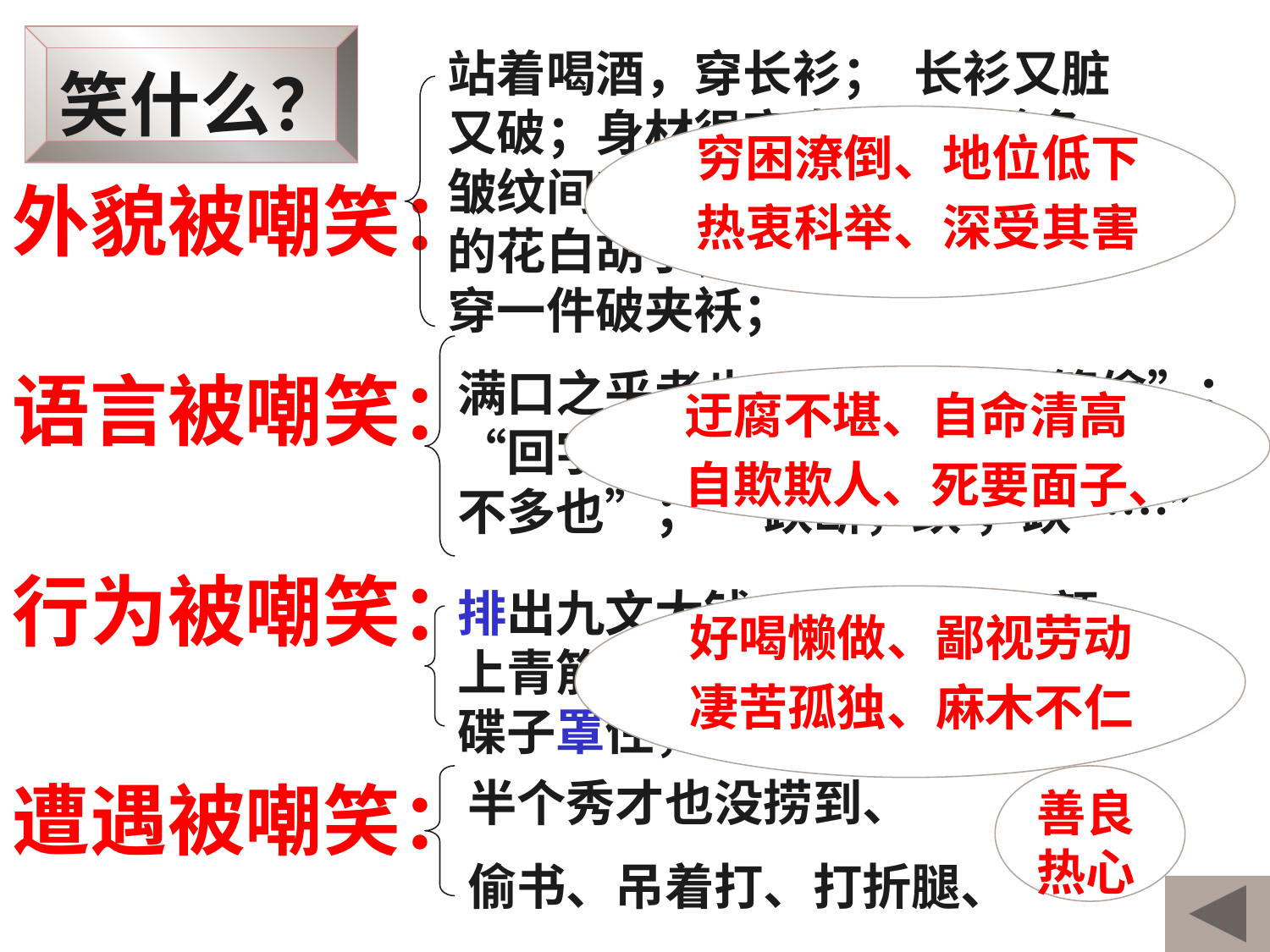

笑什么？
站着喝酒，穿长衫；  长衫又脏又破；身材很高大；青白脸色，皱纹间时常夹些伤痕；乱蓬蓬的花白胡子； 脸上黑而且瘦；穿一件破夹袄；

穷困潦倒、地位低下
热衷科举、深受其害
外貌被嘲笑：

语言被嘲笑：
满口之乎者也；“窃书不能算偷”；“回字有四样写法”；“多乎哉？不多也”； “跌断，跌 ，跌……”

迂腐不堪、自命清高
自欺欺人、死要面子、
行为被嘲笑：
排出九文大钱；涨红了脸，额上青筋条条绽出；伸开五指将碟子罩住；破衣袋里摸出钱

好喝懒做、鄙视劳动
凄苦孤独、麻木不仁

遭遇被嘲笑：

半个秀才也没捞到、
偷书、吊着打、打折腿、

善良热心